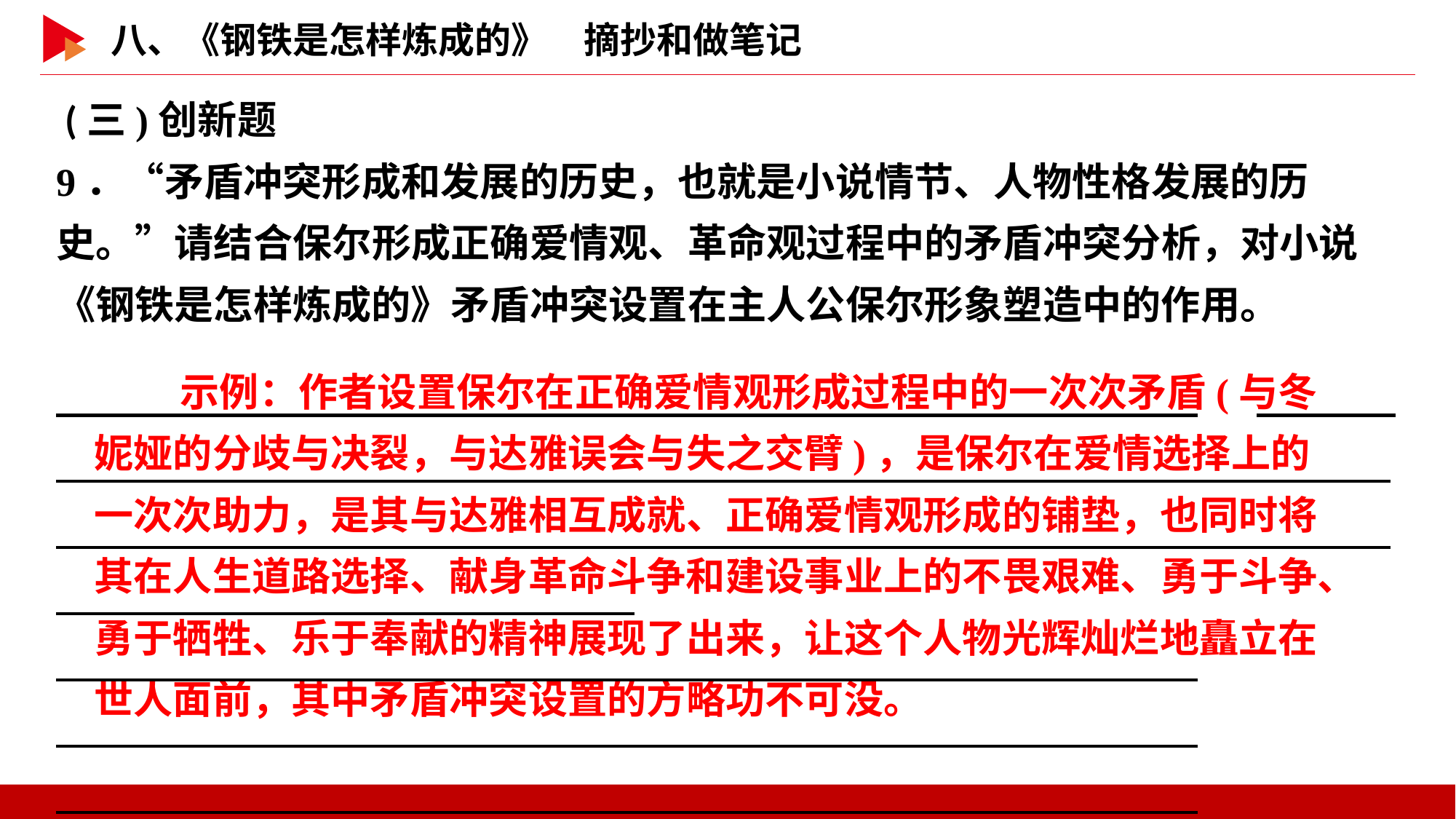

(三)创新题
9．“矛盾冲突形成和发展的历史，也就是小说情节、人物性格发展的历史。”请结合保尔形成正确爱情观、革命观过程中的矛盾冲突分析，对小说《钢铁是怎样炼成的》矛盾冲突设置在主人公保尔形象塑造中的作用。

示例：作者设置保尔在正确爱情观形成过程中的一次次矛盾(与冬妮娅的分歧与决裂，与达雅误会与失之交臂)，是保尔在爱情选择上的一次次助力，是其与达雅相互成就、正确爱情观形成的铺垫，也同时将其在人生道路选择、献身革命斗争和建设事业上的不畏艰难、勇于斗争、勇于牺牲、乐于奉献的精神展现了出来，让这个人物光辉灿烂地矗立在世人面前，其中矛盾冲突设置的方略功不可没。